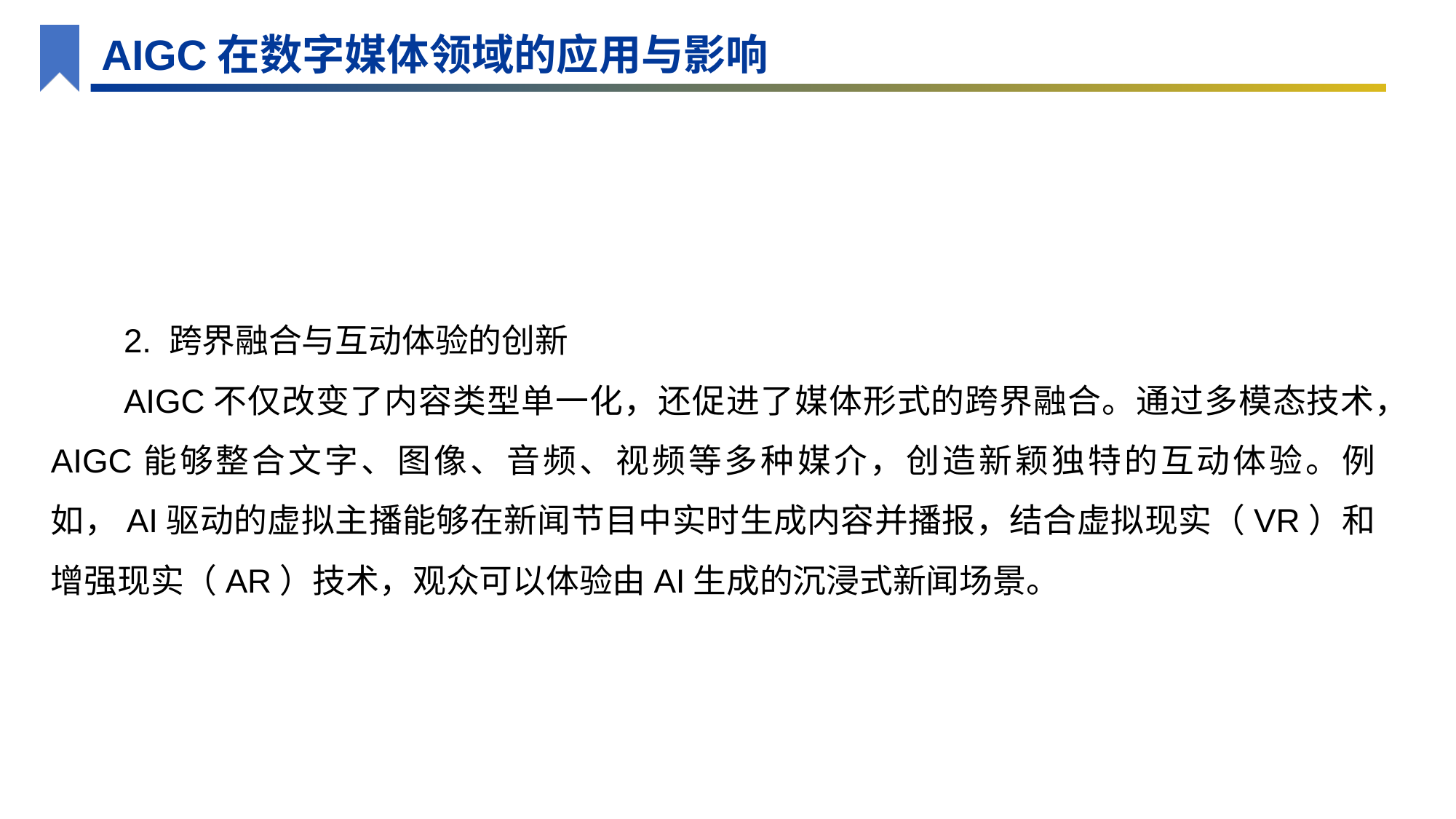

AIGC在数字媒体领域的应用与影响
2. 跨界融合与互动体验的创新
AIGC不仅改变了内容类型单一化，还促进了媒体形式的跨界融合。通过多模态技术，AIGC能够整合文字、图像、音频、视频等多种媒介，创造新颖独特的互动体验。例如，AI驱动的虚拟主播能够在新闻节目中实时生成内容并播报，结合虚拟现实（VR）和增强现实（AR）技术，观众可以体验由AI生成的沉浸式新闻场景。